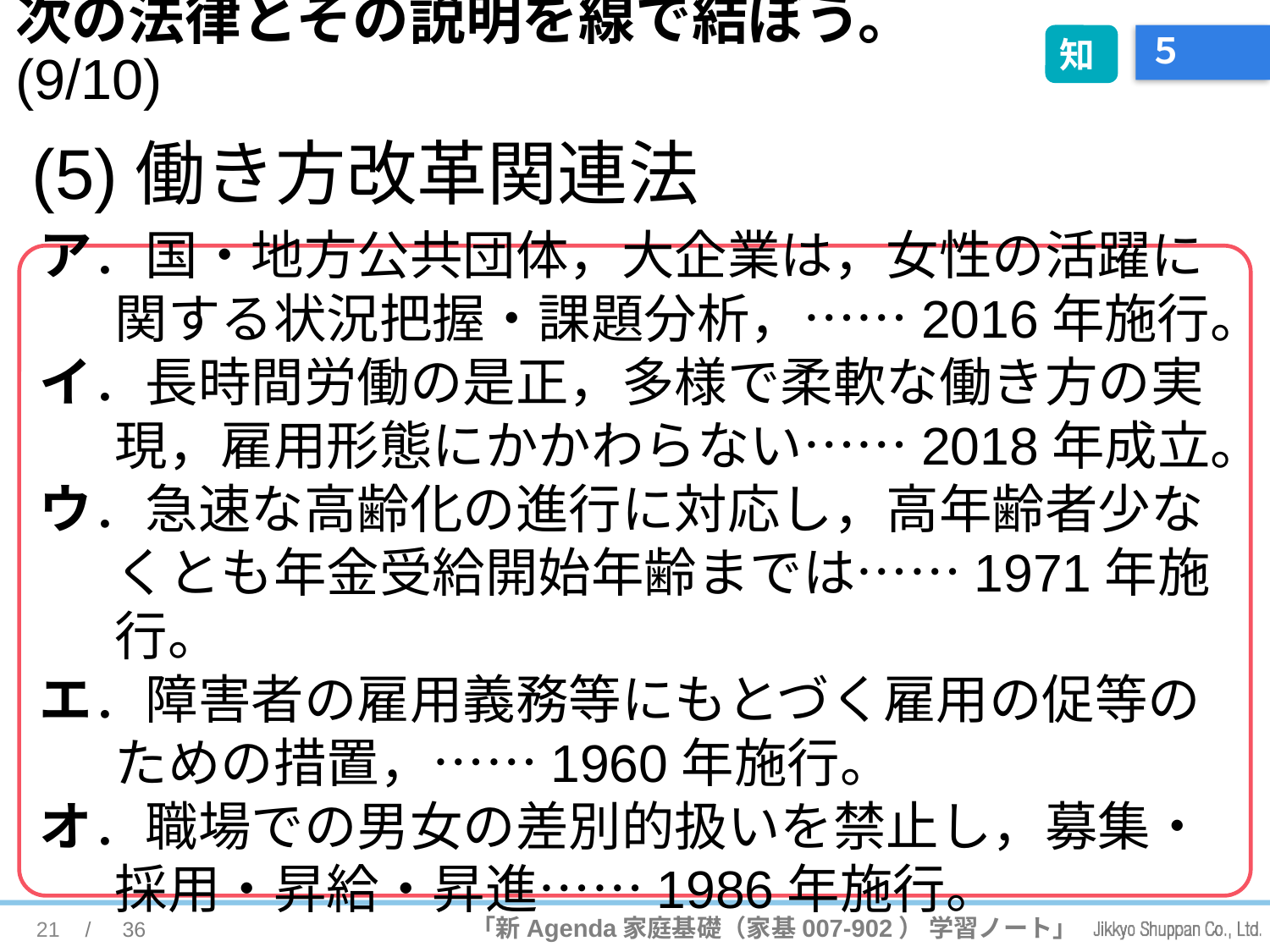

次の法律とその説明を線で結ぼう。(9/10)
知
# ５
(5)働き方改革関連法
ア．国・地方公共団体，大企業は，女性の活躍に関する状況把握・課題分析，……2016年施行。
イ．長時間労働の是正，多様で柔軟な働き方の実現，雇用形態にかかわらない……2018年成立。
ウ．急速な高齢化の進行に対応し，高年齢者少なくとも年金受給開始年齢までは……1971年施行。
エ．障害者の雇用義務等にもとづく雇用の促等のための措置，……1960年施行。
オ．職場での男女の差別的扱いを禁止し，募集・採用・昇給・昇進……1986年施行。
21